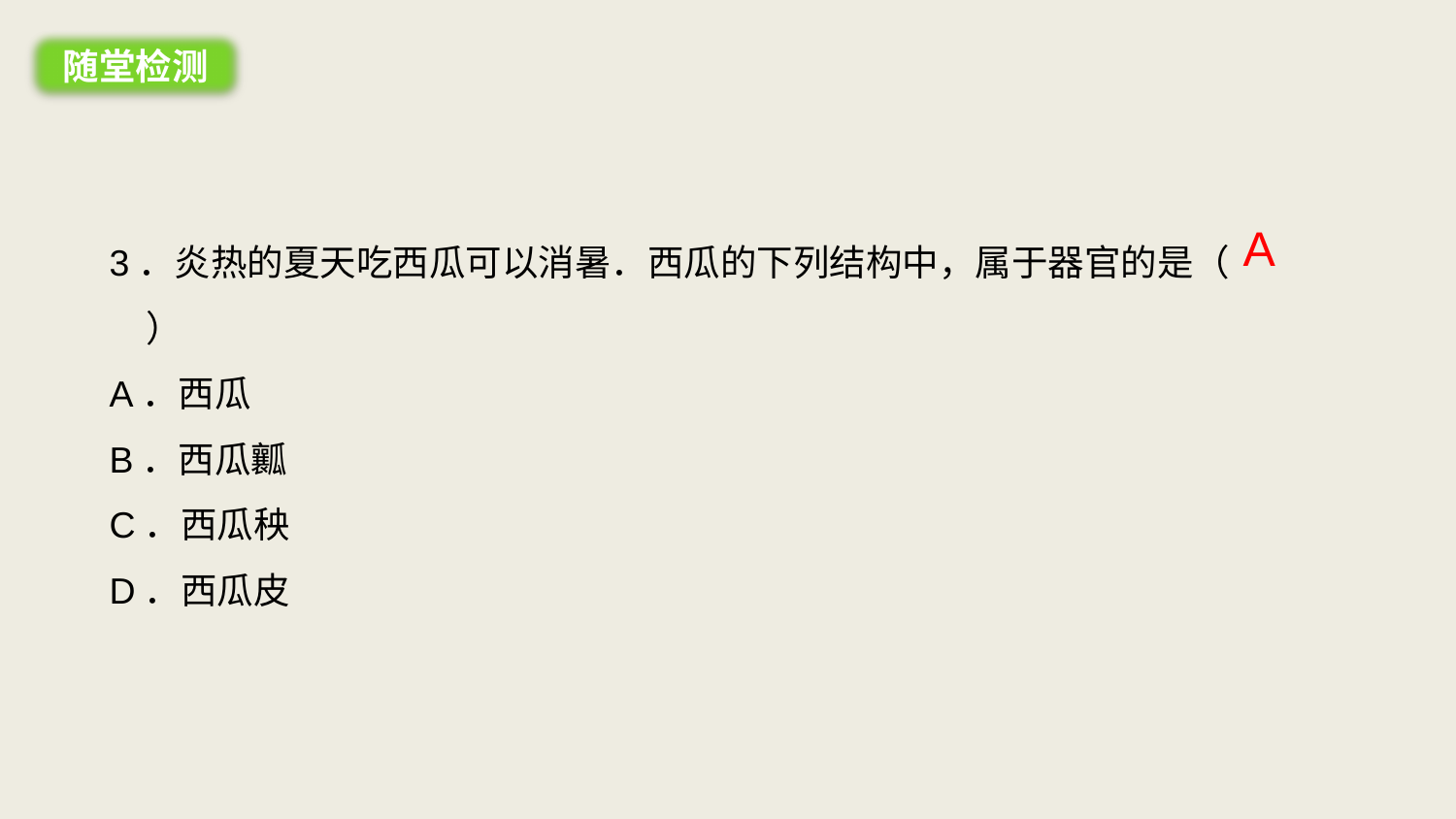

随堂检测
A
3．炎热的夏天吃西瓜可以消暑．西瓜的下列结构中，属于器官的是（　　）
A．西瓜
B．西瓜瓤
C．西瓜秧
D．西瓜皮